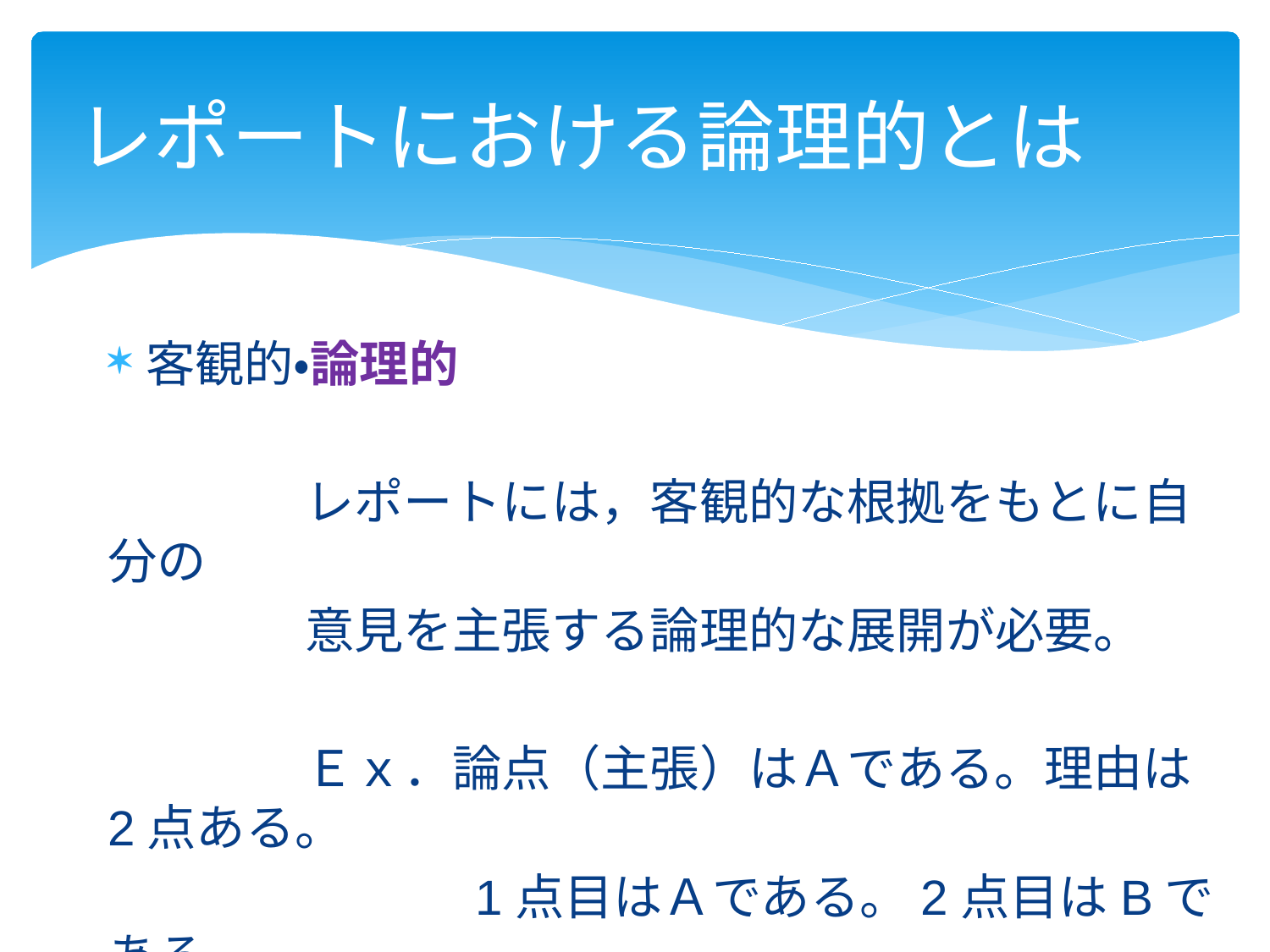

# レポートにおける論理的とは
客観的・論理的

　　　　レポートには，客観的な根拠をもとに自分の
　　　　意見を主張する論理的な展開が必要。

　　　　Ｅｘ．論点（主張）はＡである。理由は2点ある。
　　　　　　　 1点目はＡである。2点目はBである